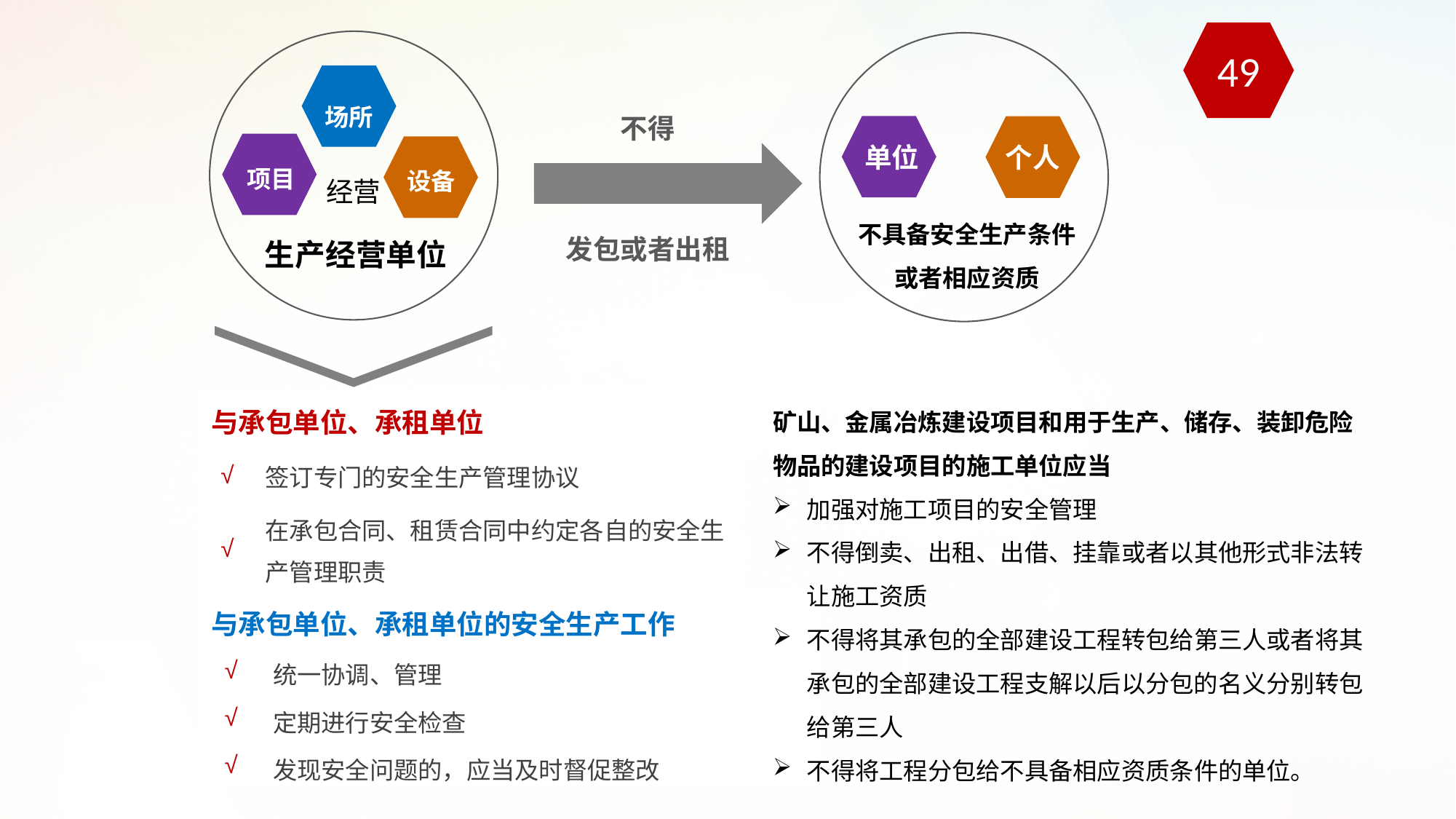

49

场所
不得

单位
个人

项目
设备
经营
不具备安全生产条件
或者相应资质

发包或者出租
生产经营单位
矿山、金属冶炼建设项目和用于生产、储存、装卸危险物品的建设项目的施工单位应当
加强对施工项目的安全管理
不得倒卖、出租、出借、挂靠或者以其他形式非法转让施工资质
不得将其承包的全部建设工程转包给第三人或者将其承包的全部建设工程支解以后以分包的名义分别转包给第三人
不得将工程分包给不具备相应资质条件的单位。
| 与承包单位、承租单位 |  |
| --- | --- |
| √ | 签订专门的安全生产管理协议 |
| √ | 在承包合同、租赁合同中约定各自的安全生产管理职责 |
| 与承包单位、承租单位的安全生产工作 |  |
| --- | --- |
| √ | 统一协调、管理 |
| √ | 定期进行安全检查 |
| √ | 发现安全问题的，应当及时督促整改 |